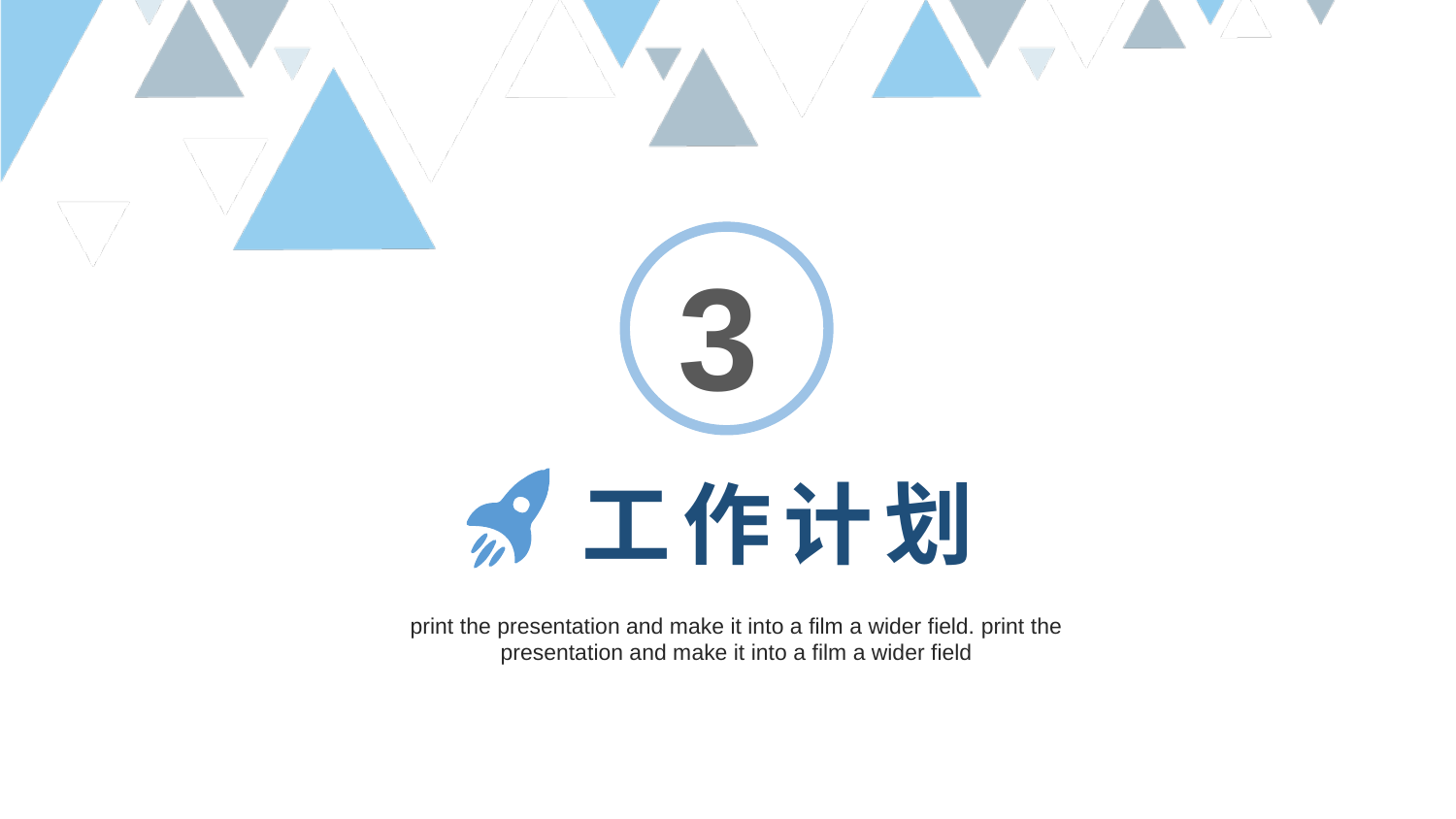

3
工作计划

print the presentation and make it into a film a wider field. print the presentation and make it into a film a wider field